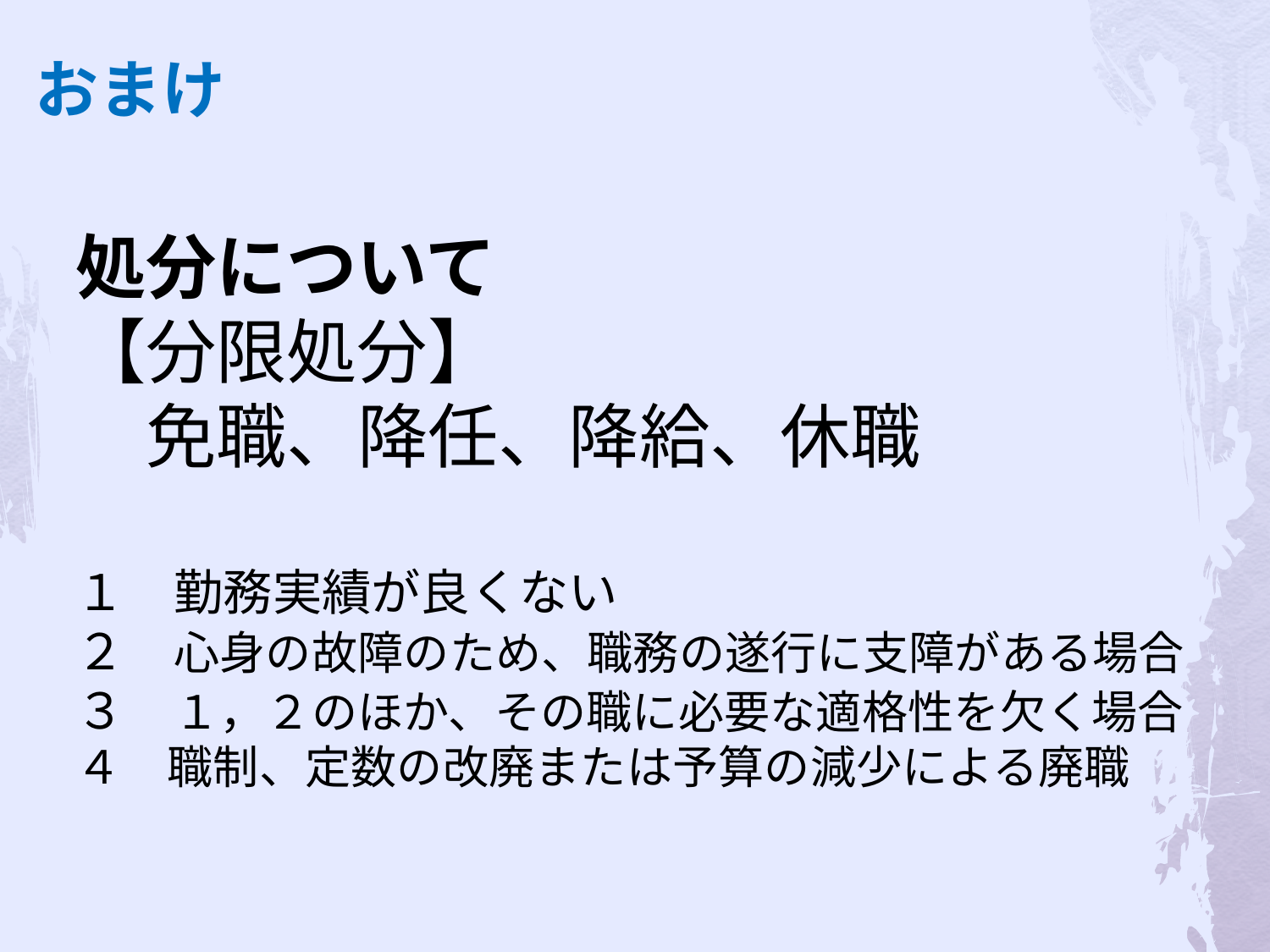

おまけ
処分について
【分限処分】
　免職、降任、降給、休職

１　勤務実績が良くない
２　心身の故障のため、職務の遂行に支障がある場合
３　１，２のほか、その職に必要な適格性を欠く場合
４　職制、定数の改廃または予算の減少による廃職